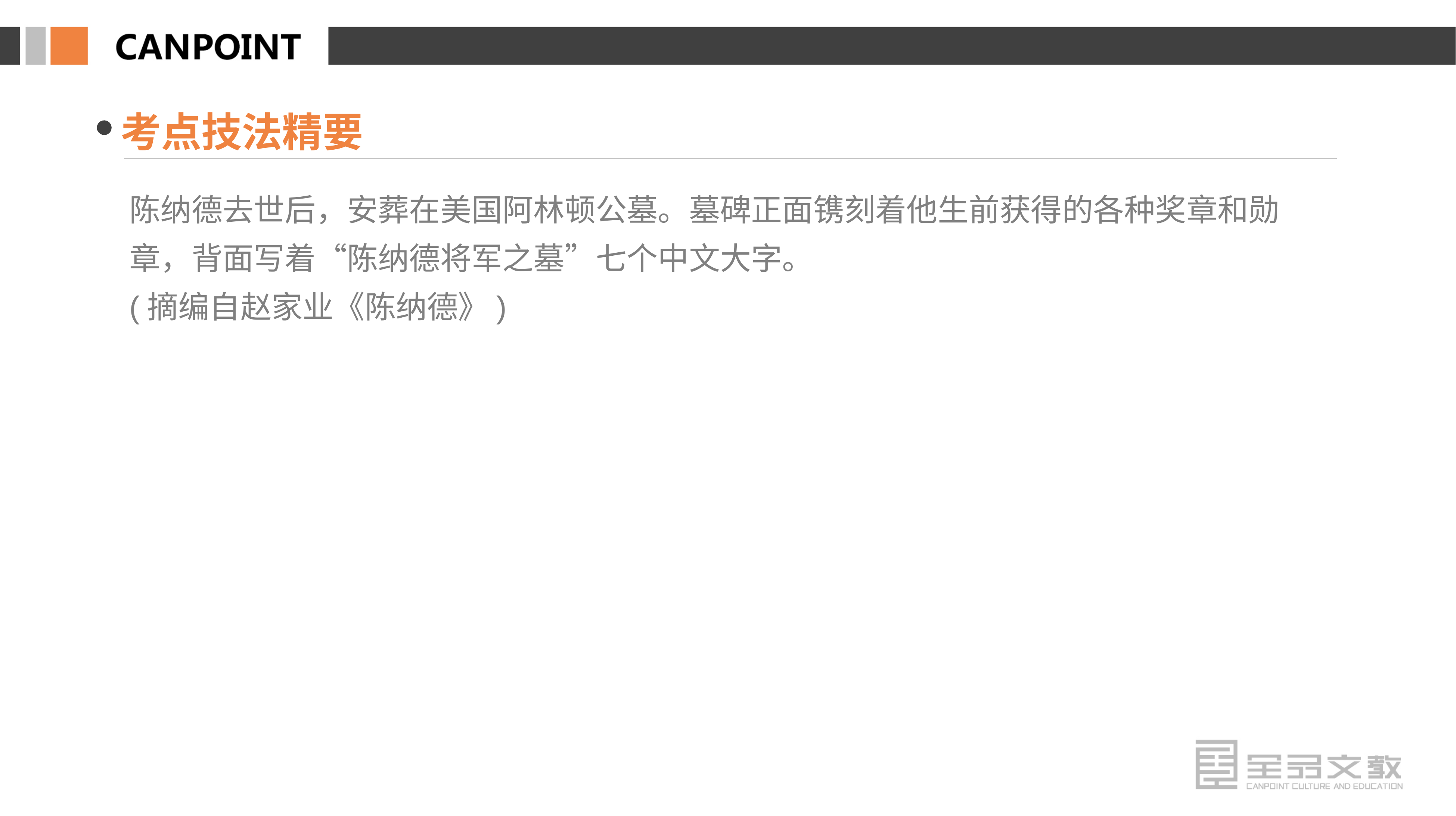

考点技法精要

陈纳德去世后，安葬在美国阿林顿公墓。墓碑正面镌刻着他生前获得的各种奖章和勋章，背面写着“陈纳德将军之墓”七个中文大字。
(摘编自赵家业《陈纳德》)